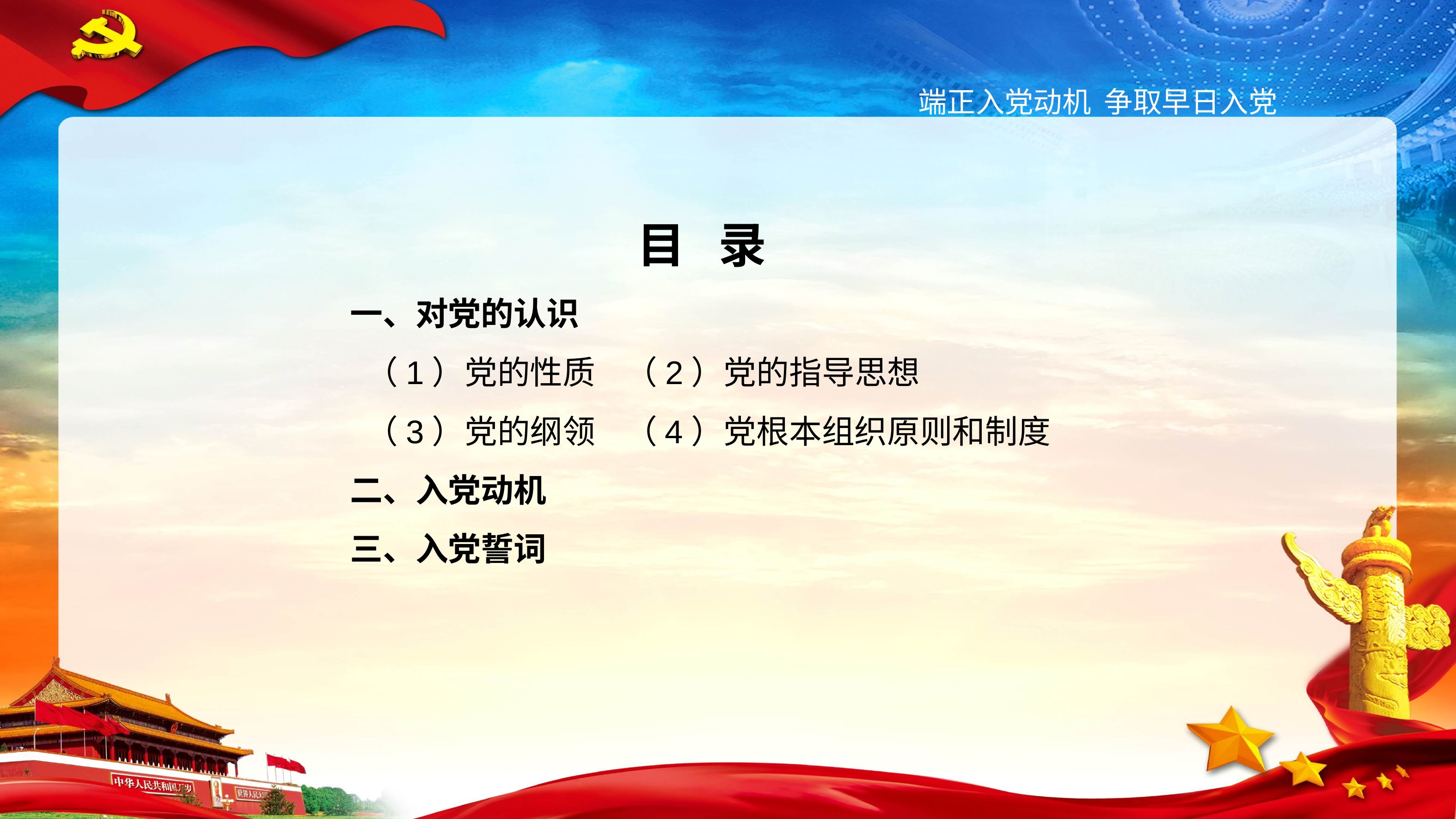

端正入党动机  争取早日入党
目   录
一、对党的认识
 （1）党的性质    （2）党的指导思想
 （3）党的纲领    （4）党根本组织原则和制度
二、入党动机
三、入党誓词